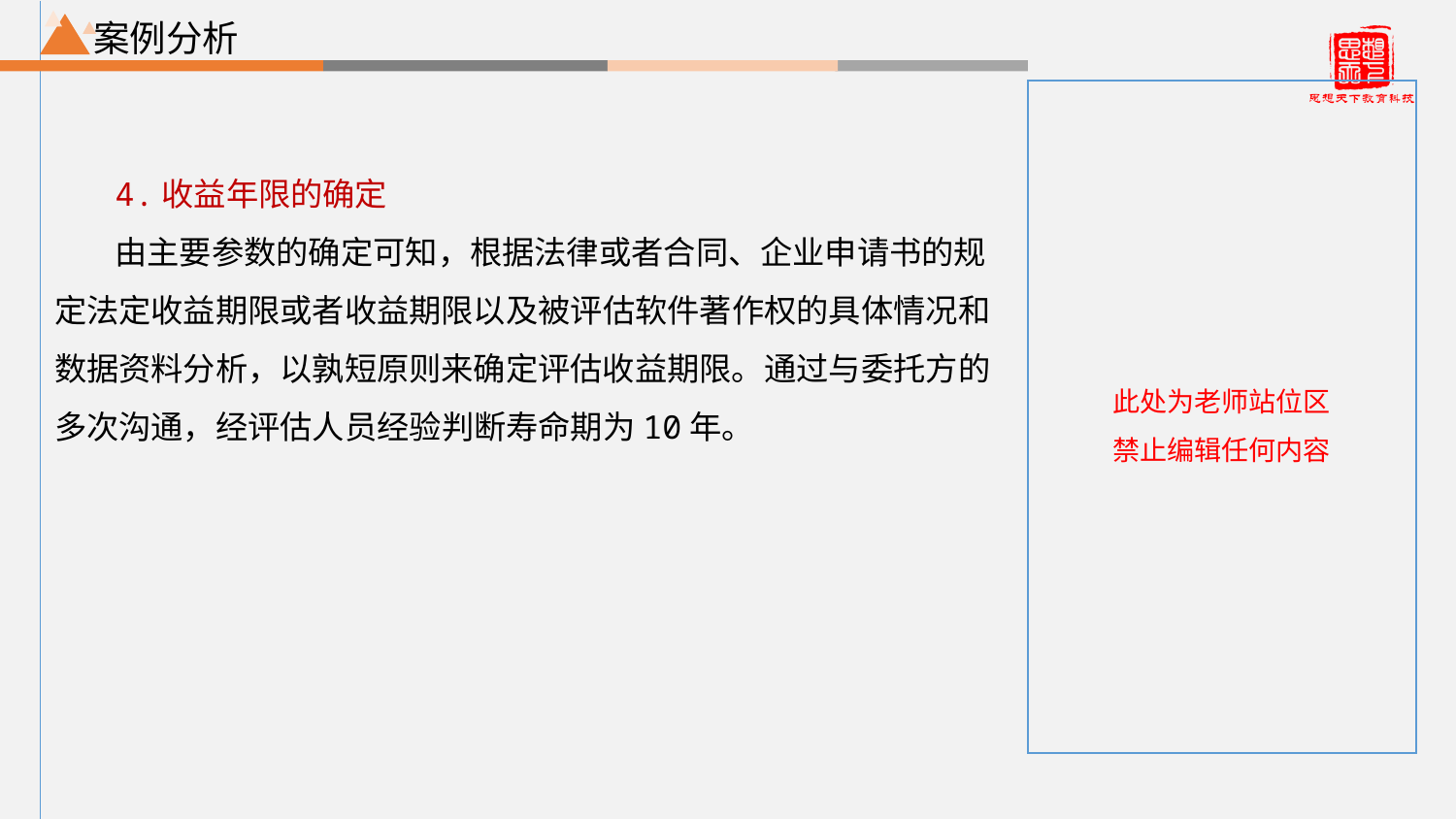

案例分析
4.收益年限的确定
由主要参数的确定可知，根据法律或者合同、企业申请书的规定法定收益期限或者收益期限以及被评估软件著作权的具体情况和数据资料分析，以孰短原则来确定评估收益期限。通过与委托方的多次沟通，经评估人员经验判断寿命期为10年。

96